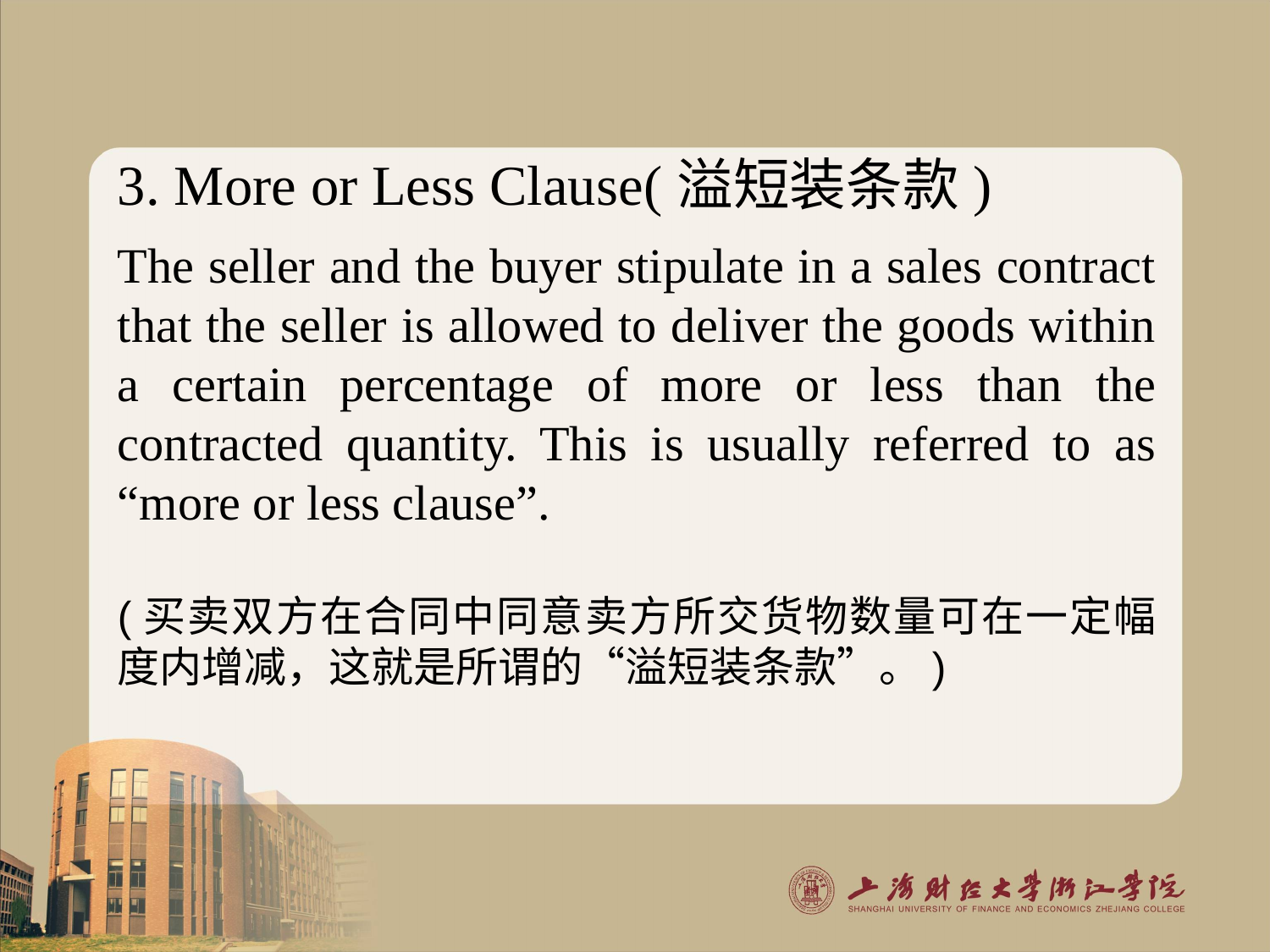

3. More or Less Clause(溢短装条款)

The seller and the buyer stipulate in a sales contract that the seller is allowed to deliver the goods within a certain percentage of more or less than the contracted quantity. This is usually referred to as “more or less clause”.

(买卖双方在合同中同意卖方所交货物数量可在一定幅度内增减，这就是所谓的“溢短装条款”。)